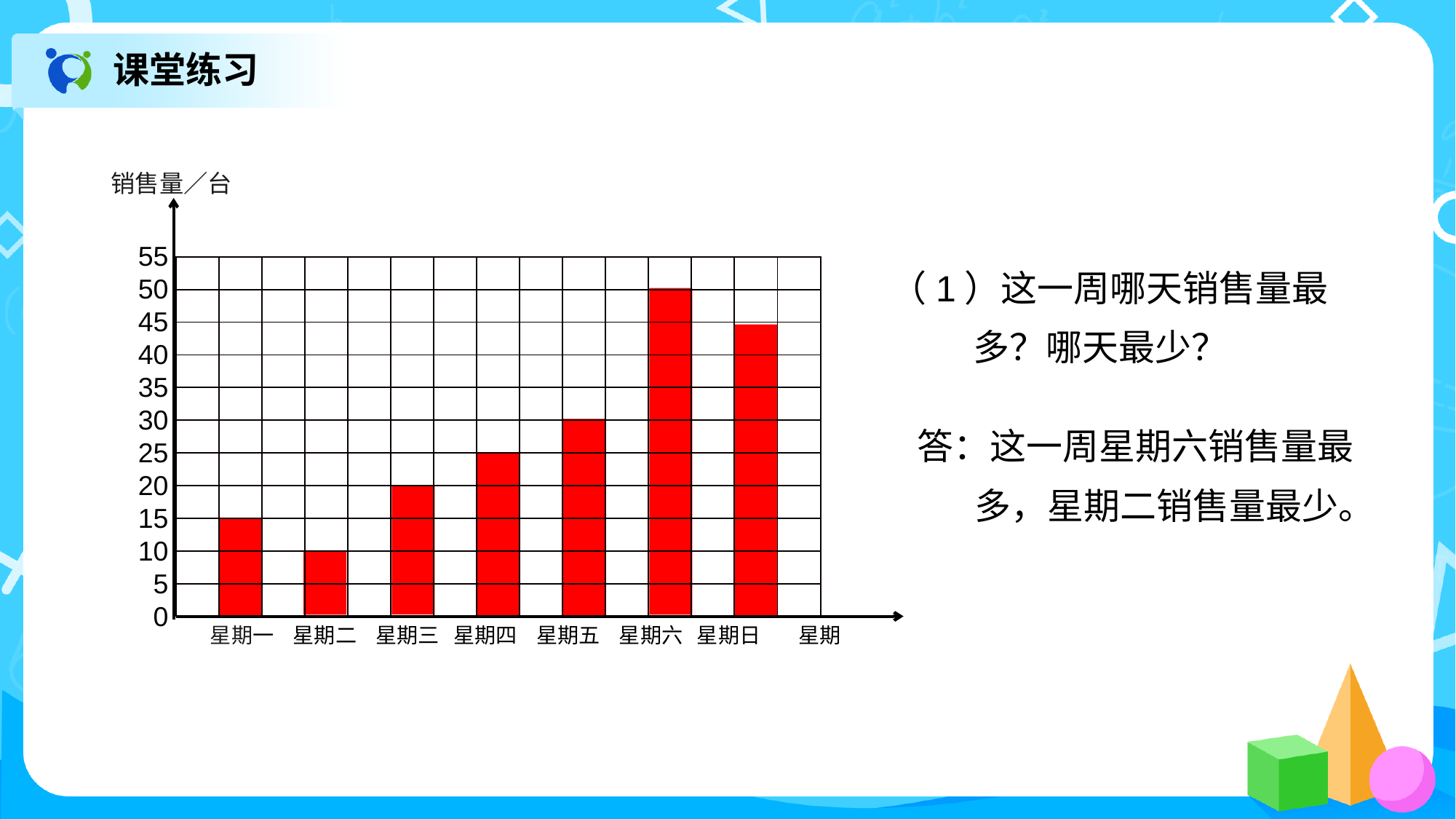

课堂练习
销售量∕台
55
50
45
40
35
30
25
20
15
10
5
0
（1）这一周哪天销售量最
         多？哪天最少？
|  |  |  |  |  |  |  |  |  |  |  |  |  |  |  |
| --- | --- | --- | --- | --- | --- | --- | --- | --- | --- | --- | --- | --- | --- | --- |
|  |  |  |  |  |  |  |  |  |  |  |  |  |  |  |
|  |  |  |  |  |  |  |  |  |  |  |  |  |  |  |
|  |  |  |  |  |  |  |  |  |  |  |  |  |  |  |
|  |  |  |  |  |  |  |  |  |  |  |  |  |  |  |
|  |  |  |  |  |  |  |  |  |  |  |  |  |  |  |
|  |  |  |  |  |  |  |  |  |  |  |  |  |  |  |
|  |  |  |  |  |  |  |  |  |  |  |  |  |  |  |
|  |  |  |  |  |  |  |  |  |  |  |  |  |  |  |
|  |  |  |  |  |  |  |  |  |  |  |  |  |  |  |
|  |  |  |  |  |  |  |  |  |  |  |  |  |  |  |

答：这一周星期六销售量最
      多，星期二销售量最少。

 星期一    星期二    星期三   星期四    星期五    星期六   星期日        星期